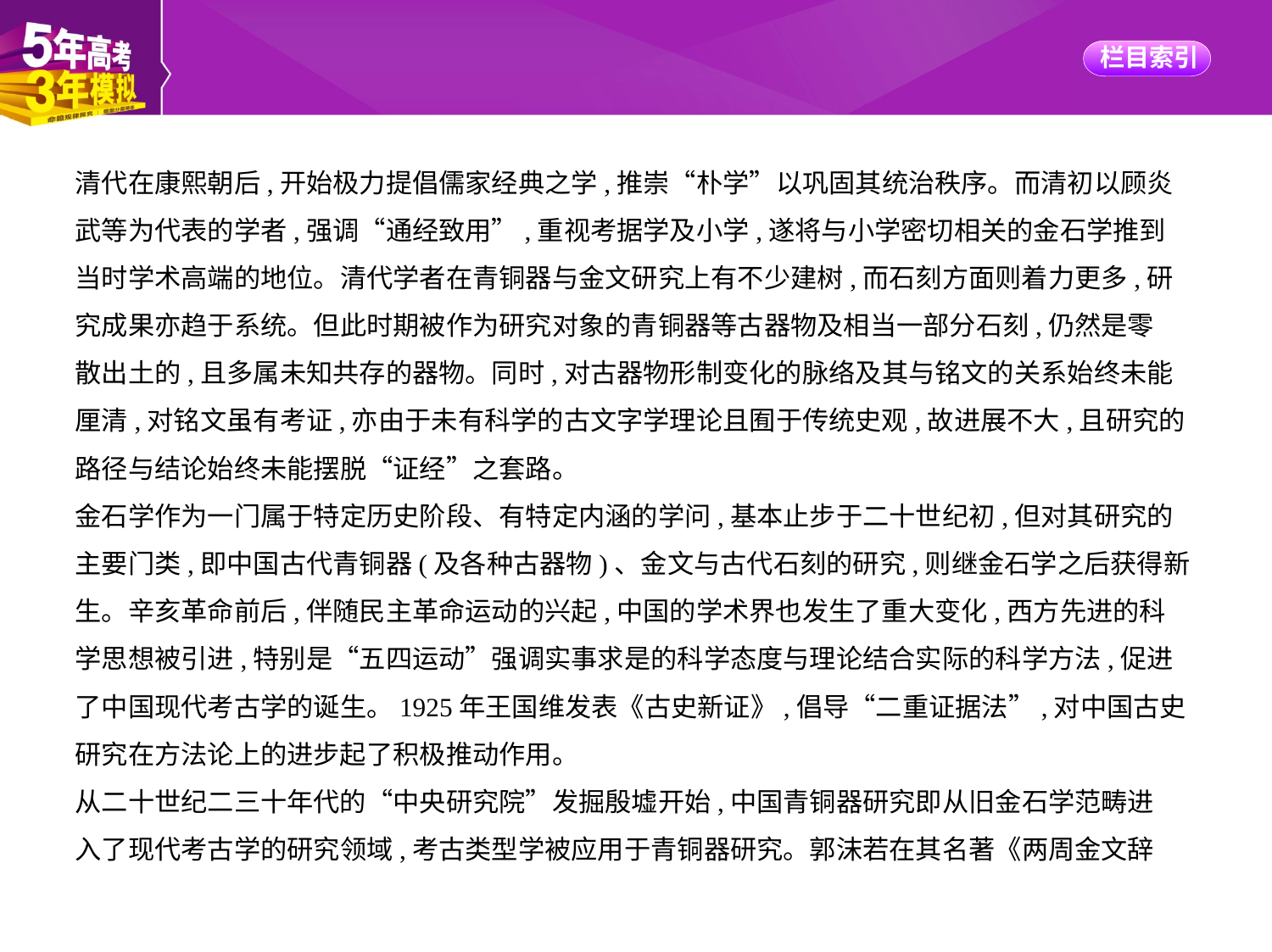

清代在康熙朝后,开始极力提倡儒家经典之学,推崇“朴学”以巩固其统治秩序。而清初以顾炎
武等为代表的学者,强调“通经致用”,重视考据学及小学,遂将与小学密切相关的金石学推到
当时学术高端的地位。清代学者在青铜器与金文研究上有不少建树,而石刻方面则着力更多,研
究成果亦趋于系统。但此时期被作为研究对象的青铜器等古器物及相当一部分石刻,仍然是零
散出土的,且多属未知共存的器物。同时,对古器物形制变化的脉络及其与铭文的关系始终未能
厘清,对铭文虽有考证,亦由于未有科学的古文字学理论且囿于传统史观,故进展不大,且研究的
路径与结论始终未能摆脱“证经”之套路。
金石学作为一门属于特定历史阶段、有特定内涵的学问,基本止步于二十世纪初,但对其研究的
主要门类,即中国古代青铜器(及各种古器物)、金文与古代石刻的研究,则继金石学之后获得新
生。辛亥革命前后,伴随民主革命运动的兴起,中国的学术界也发生了重大变化,西方先进的科
学思想被引进,特别是“五四运动”强调实事求是的科学态度与理论结合实际的科学方法,促进
了中国现代考古学的诞生。1925年王国维发表《古史新证》,倡导“二重证据法”,对中国古史
研究在方法论上的进步起了积极推动作用。
从二十世纪二三十年代的“中央研究院”发掘殷墟开始,中国青铜器研究即从旧金石学范畴进
入了现代考古学的研究领域,考古类型学被应用于青铜器研究。郭沫若在其名著《两周金文辞